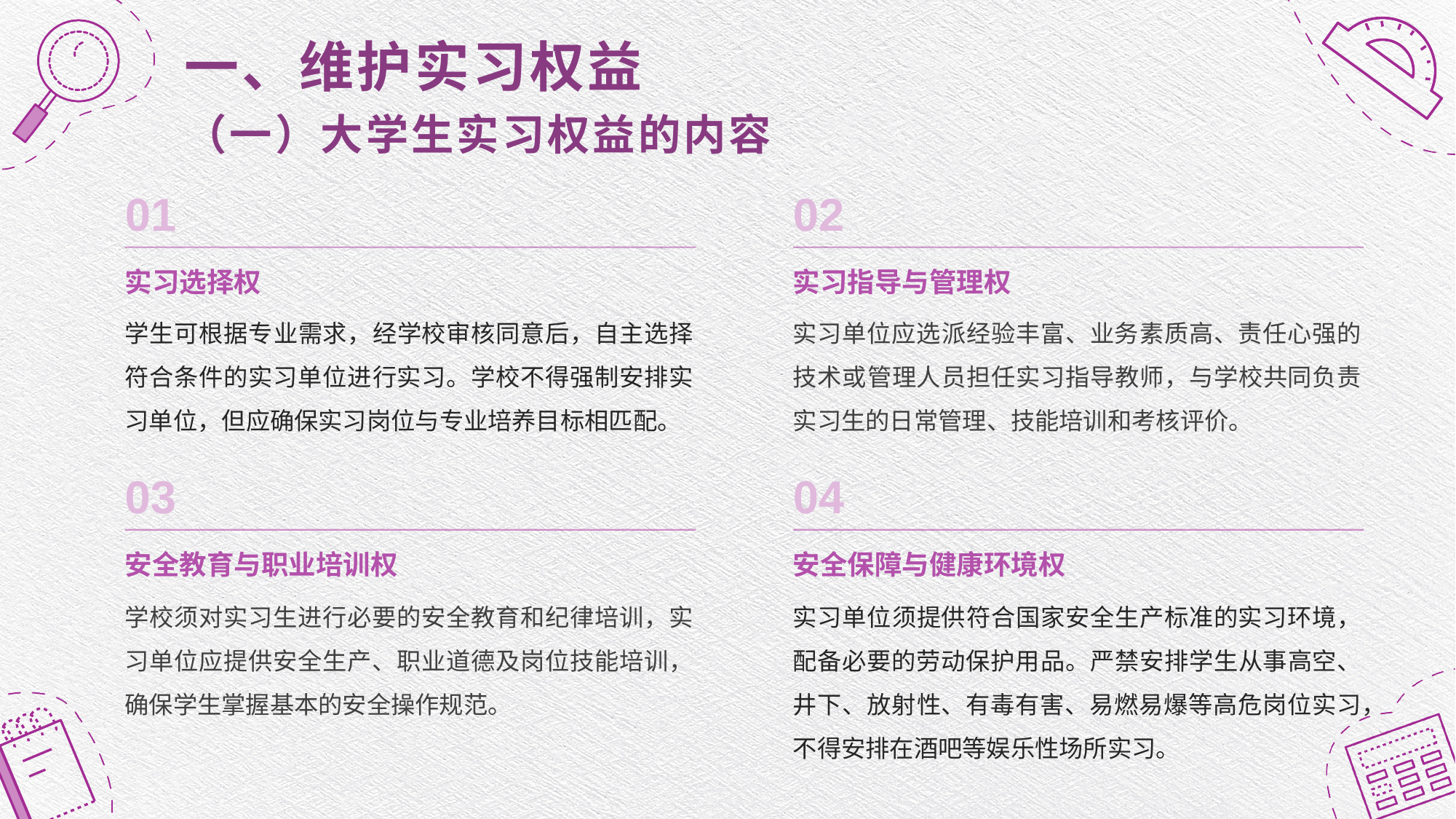

一、维护实习权益
（一）大学生实习权益的内容
01
02
实习指导与管理权
实习选择权
学生可根据专业需求，经学校审核同意后，自主选择符合条件的实习单位进行实习。学校不得强制安排实习单位，但应确保实习岗位与专业培养目标相匹配。
实习单位应选派经验丰富、业务素质高、责任心强的技术或管理人员担任实习指导教师，与学校共同负责实习生的日常管理、技能培训和考核评价。
03
04
安全教育与职业培训权
安全保障与健康环境权
学校须对实习生进行必要的安全教育和纪律培训，实习单位应提供安全生产、职业道德及岗位技能培训，确保学生掌握基本的安全操作规范。
实习单位须提供符合国家安全生产标准的实习环境，配备必要的劳动保护用品。严禁安排学生从事高空、井下、放射性、有毒有害、易燃易爆等高危岗位实习，不得安排在酒吧等娱乐性场所实习。